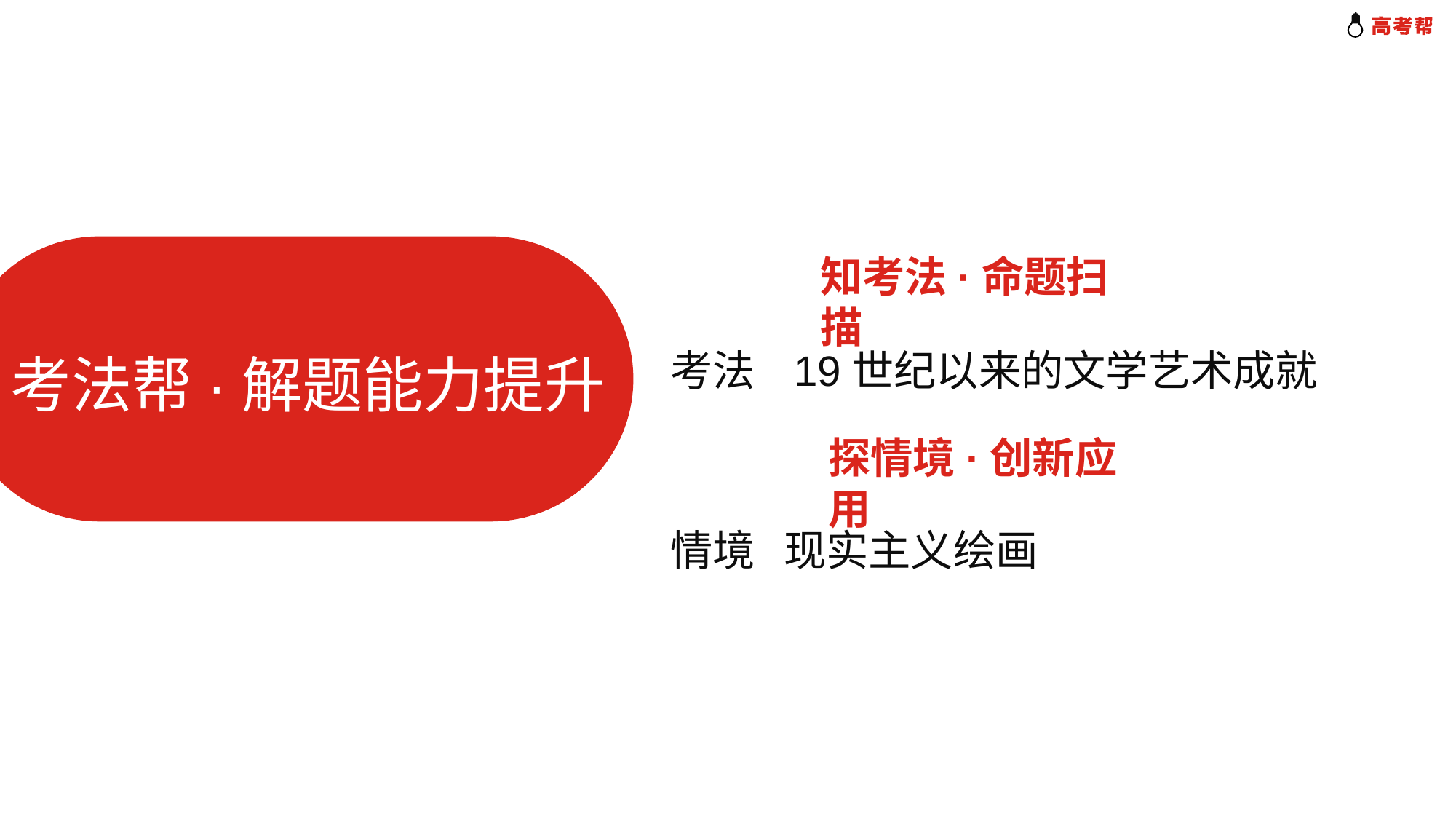

知考法·命题扫描
考法   19世纪以来的文学艺术成就
考法帮·解题能力提升
探情境·创新应用
情境   现实主义绘画